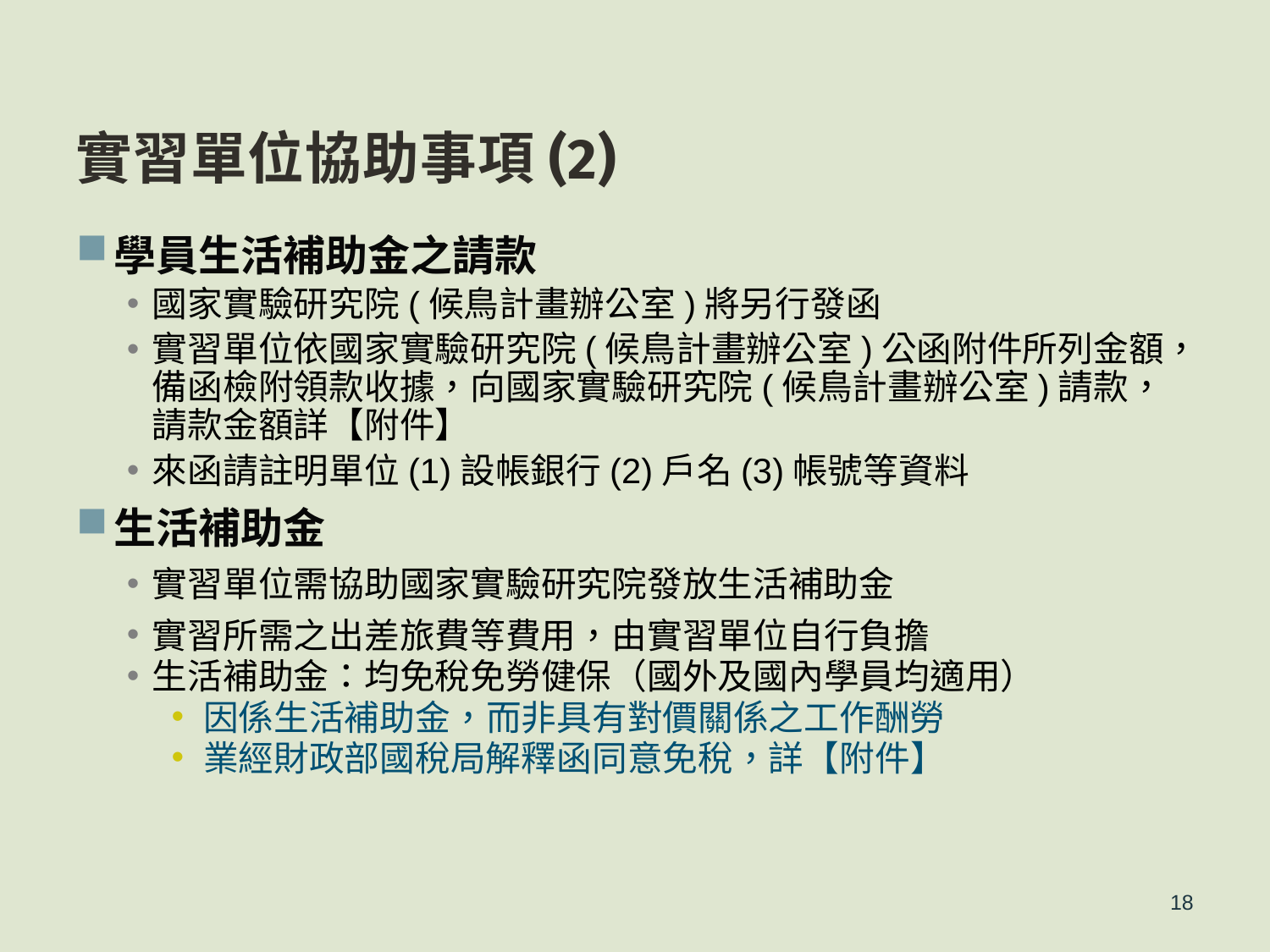

實習單位協助事項(2)
學員生活補助金之請款
國家實驗研究院(候鳥計畫辦公室)將另行發函
實習單位依國家實驗研究院(候鳥計畫辦公室)公函附件所列金額，備函檢附領款收據，向國家實驗研究院(候鳥計畫辦公室)請款，請款金額詳【附件】
來函請註明單位(1)設帳銀行(2)戶名(3)帳號等資料
生活補助金
實習單位需協助國家實驗研究院發放生活補助金
實習所需之出差旅費等費用，由實習單位自行負擔
生活補助金：均免稅免勞健保（國外及國內學員均適用）
因係生活補助金，而非具有對價關係之工作酬勞
業經財政部國稅局解釋函同意免稅，詳【附件】

18